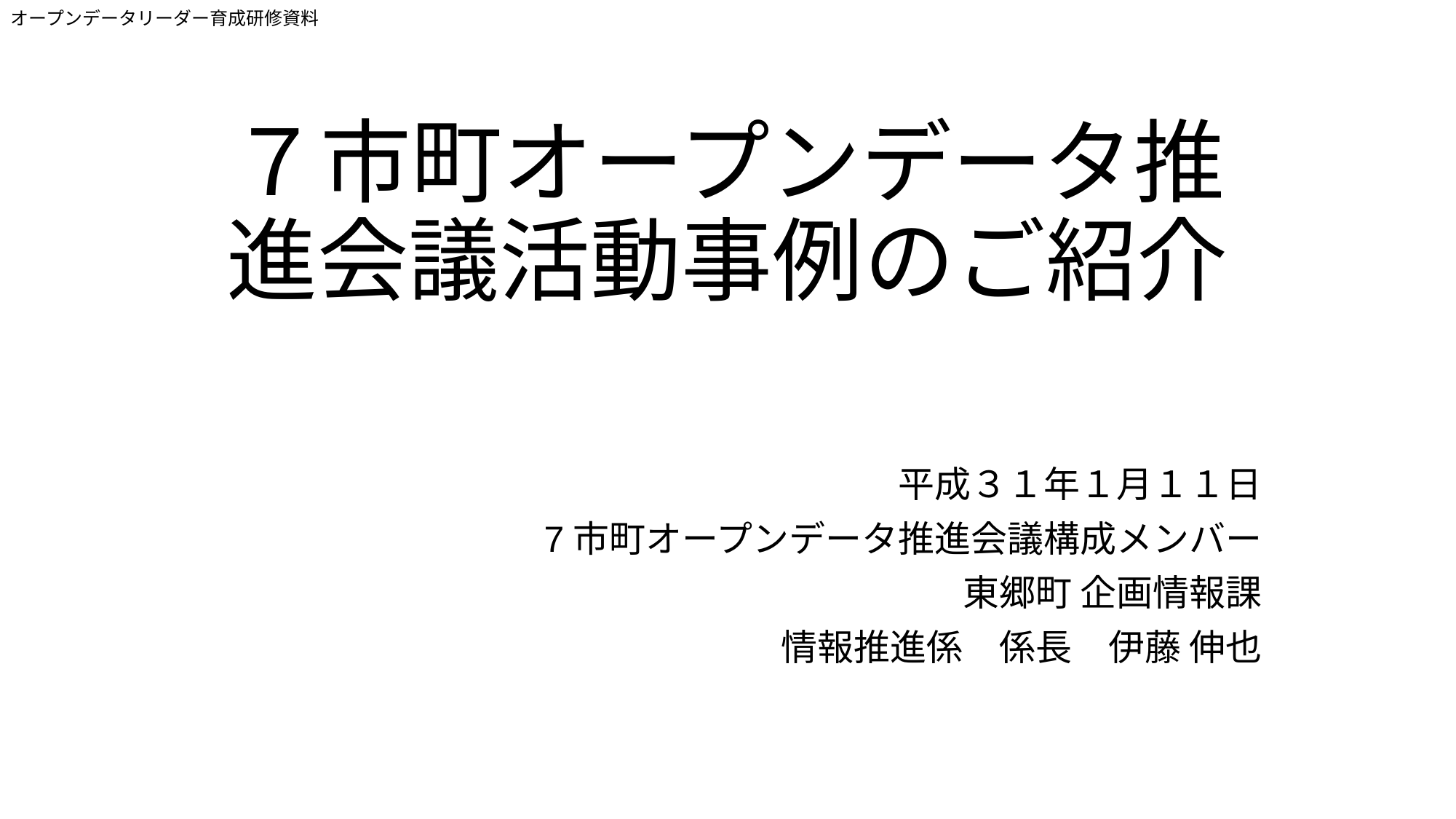

オープンデータリーダー育成研修資料
# ７市町オープンデータ推進会議活動事例のご紹介
平成３１年１月１１日
7市町オープンデータ推進会議構成メンバー
東郷町 企画情報課
情報推進係　係長　伊藤 伸也